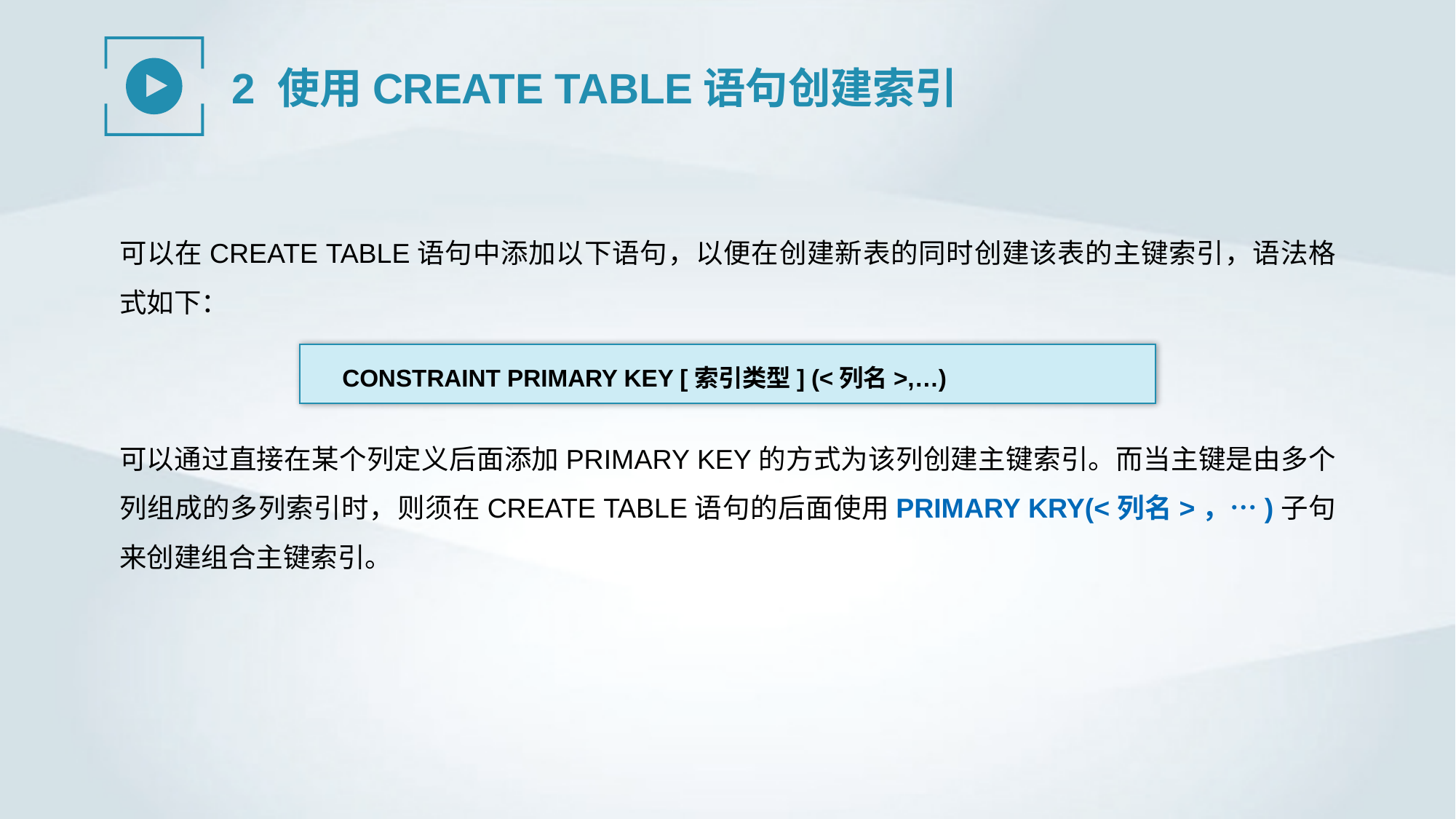

2 使用CREATE TABLE语句创建索引
可以在CREATE TABLE语句中添加以下语句，以便在创建新表的同时创建该表的主键索引，语法格式如下：
CONSTRAINT PRIMARY KEY [索引类型] (<列名>,…)

可以通过直接在某个列定义后面添加PRIMARY KEY的方式为该列创建主键索引。而当主键是由多个列组成的多列索引时，则须在CREATE TABLE语句的后面使用PRIMARY KRY(<列名>，…)子句来创建组合主键索引。